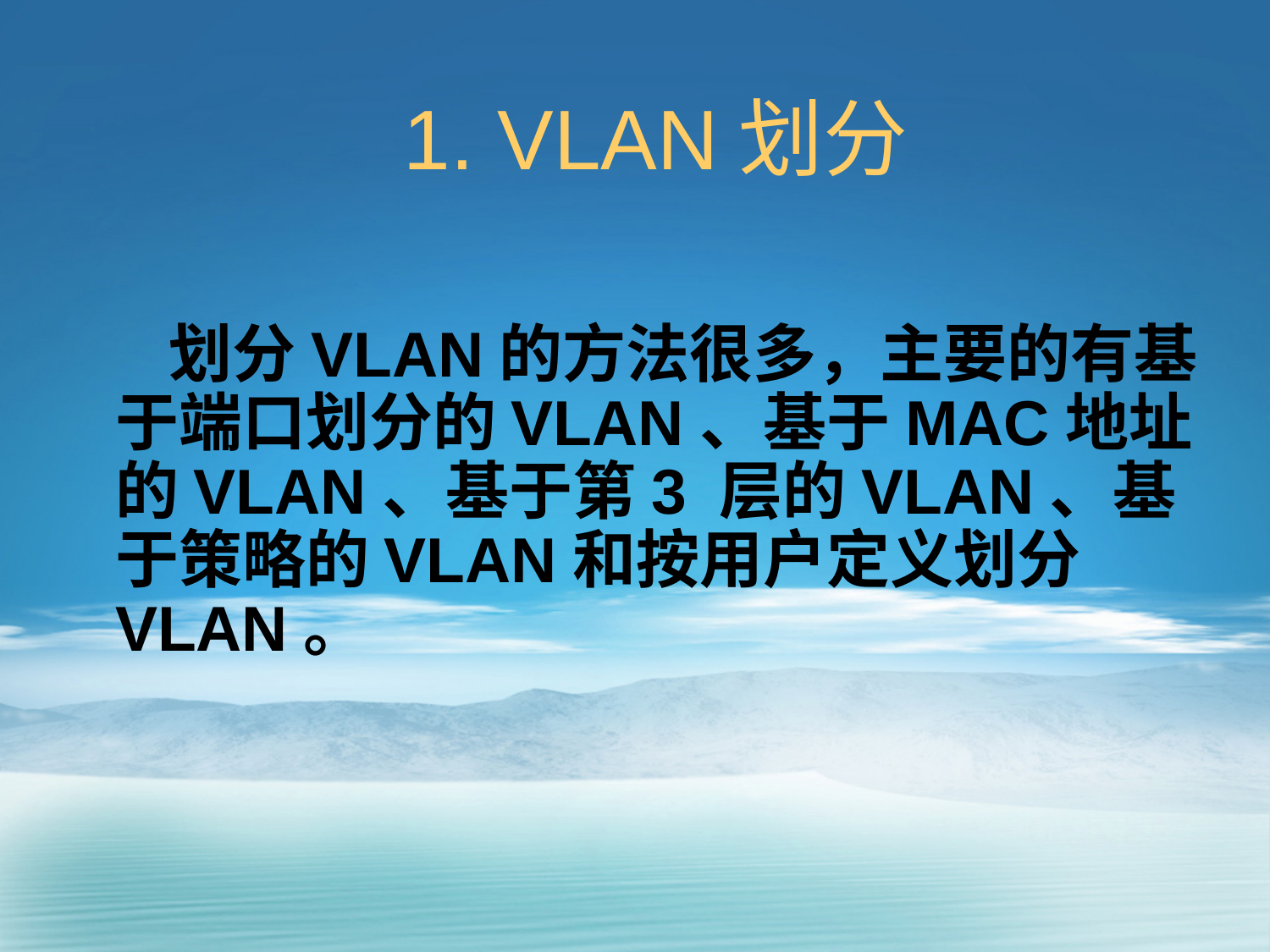

# 1. VLAN划分
      划分VLAN的方法很多，主要的有基于端口划分的VLAN、基于MAC地址的VLAN、基于第3 层的VLAN、基于策略的VLAN和按用户定义划分VLAN。